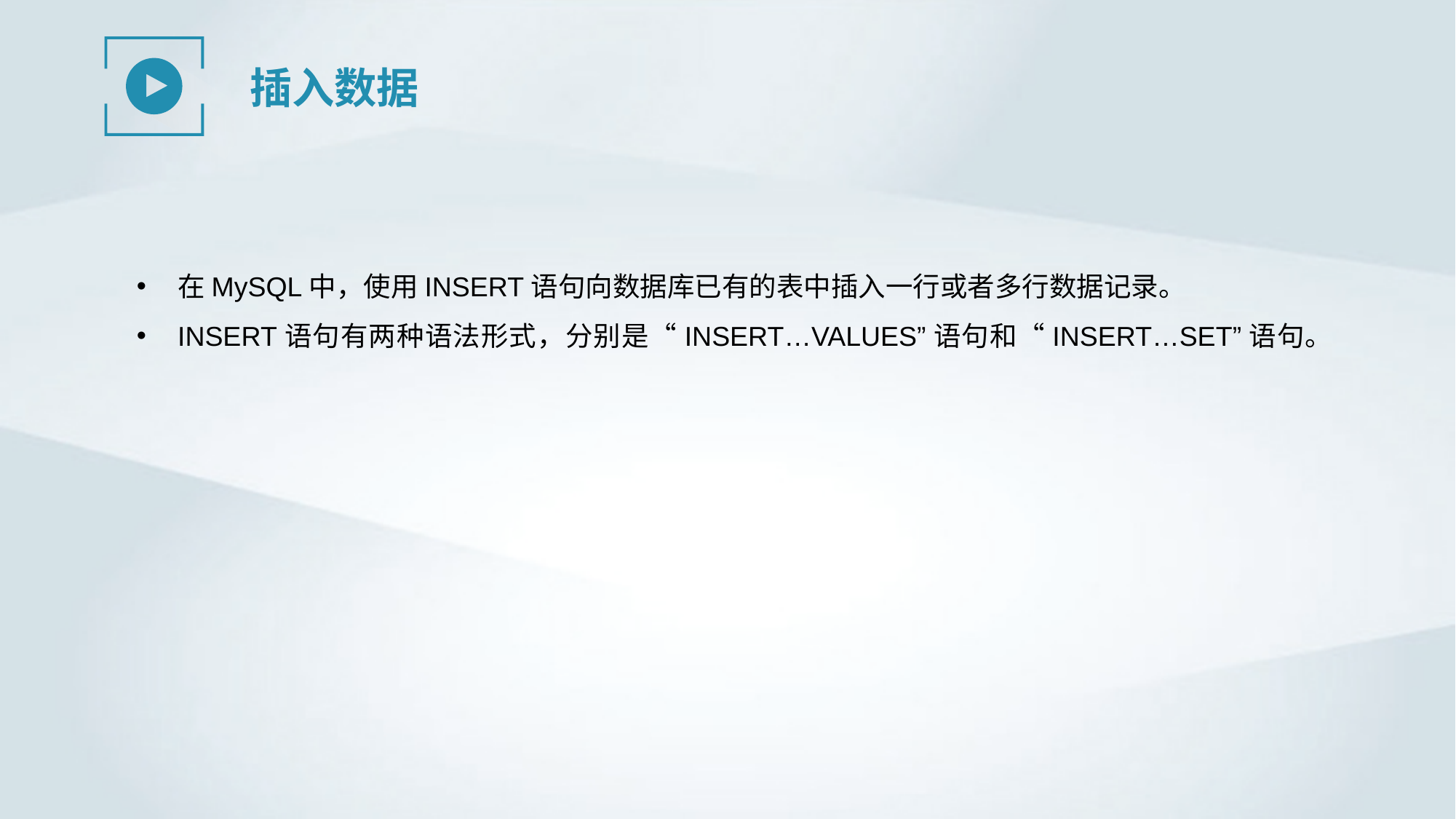

插入数据
在MySQL中，使用INSERT语句向数据库已有的表中插入一行或者多行数据记录。
INSERT语句有两种语法形式，分别是“INSERT…VALUES”语句和“INSERT…SET”语句。